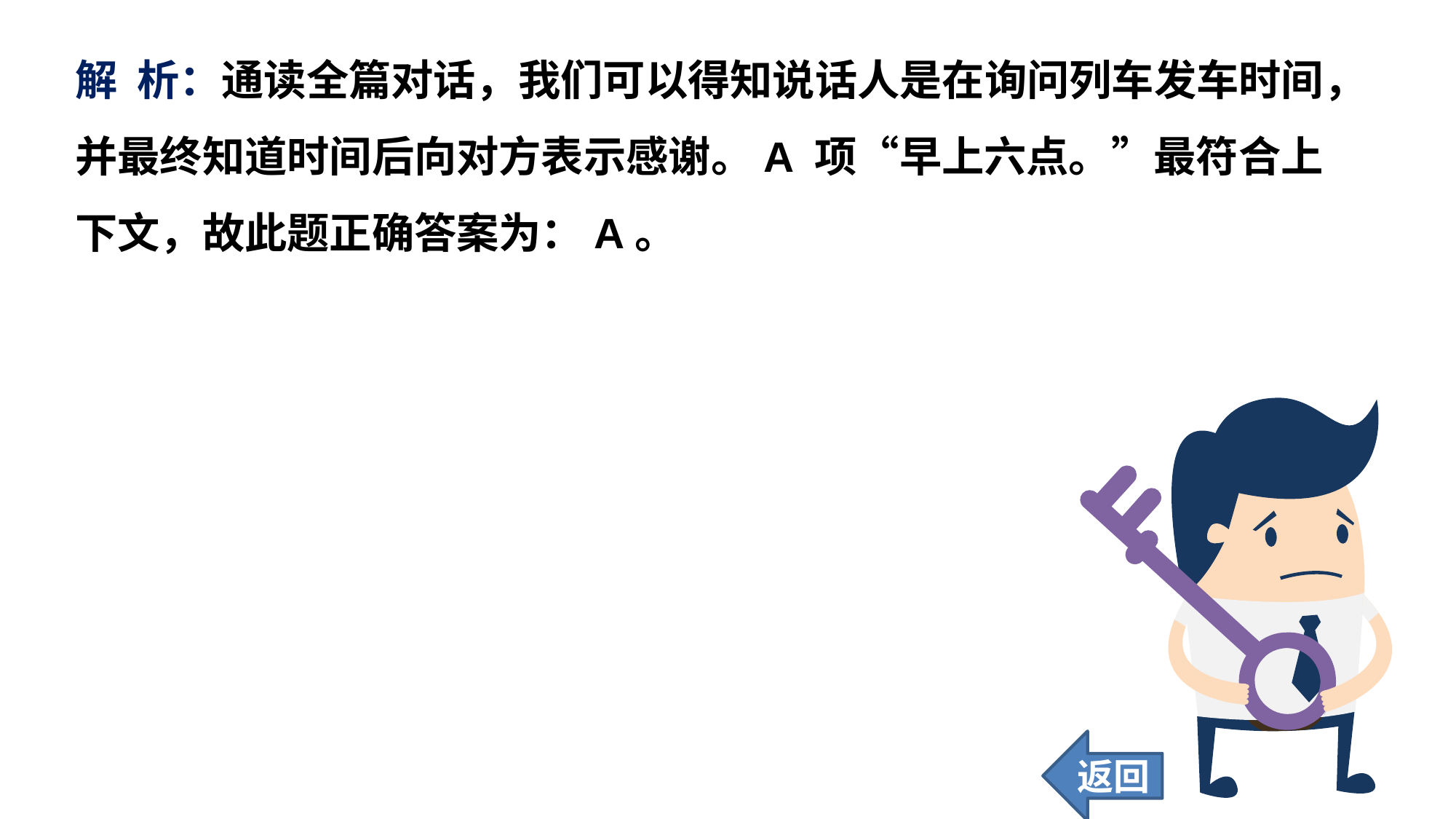

解  析：通读全篇对话，我们可以得知说话人是在询问列车发车时间，并最终知道时间后向对方表示感谢。A 项“早上六点。”最符合上下文，故此题正确答案为：A。

返回
71